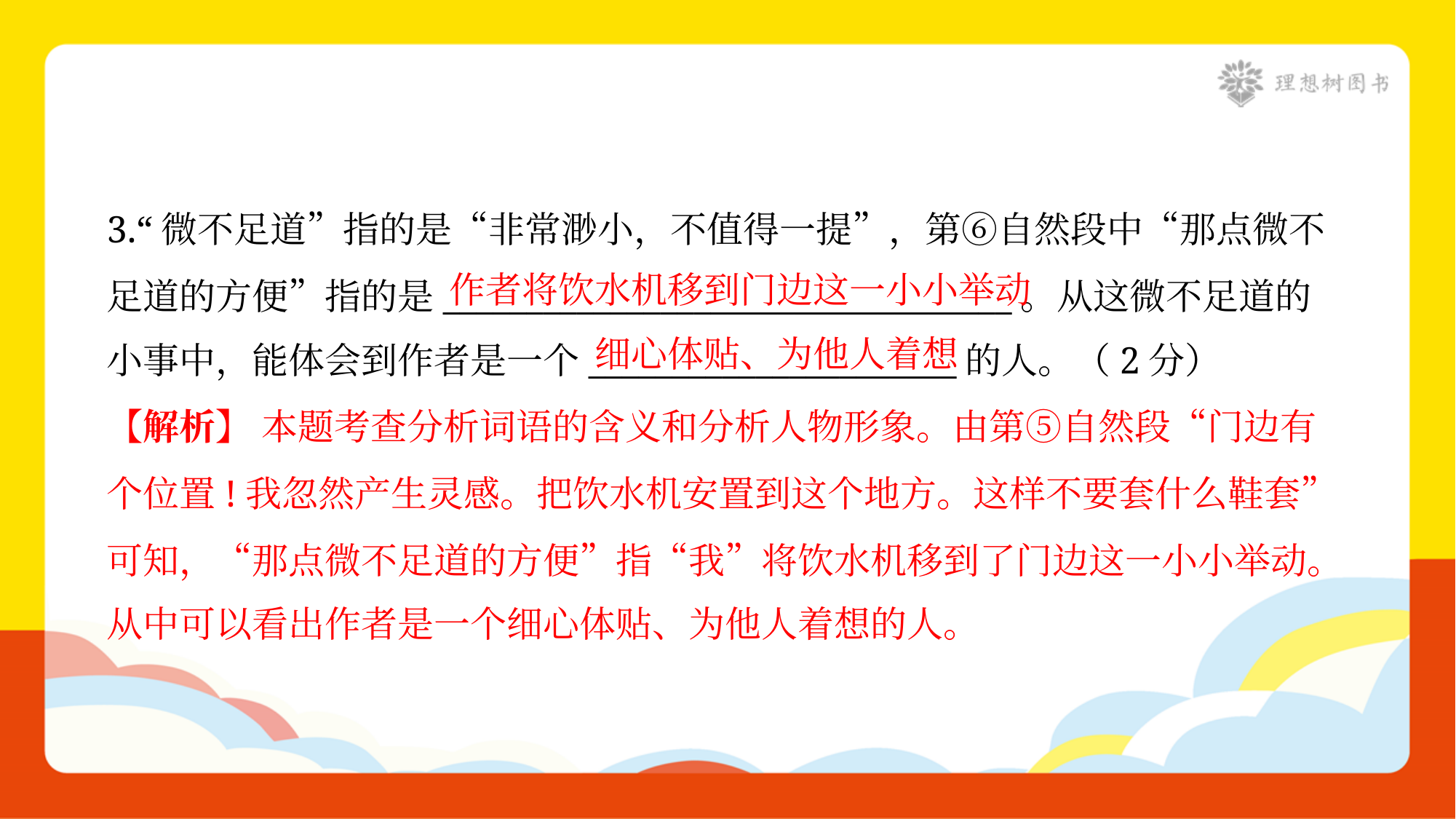

3.“微不足道”指的是“非常渺小，不值得一提”，第⑥自然段中“那点微不
足道的方便”指的是__________________________________。从这微不足道的
小事中，能体会到作者是一个______________________的人。（2分）
作者将饮水机移到门边这一小小举动
细心体贴、为他人着想
【解析】 本题考查分析词语的含义和分析人物形象。由第⑤自然段“门边有
个位置!我忽然产生灵感。把饮水机安置到这个地方。这样不要套什么鞋套”
可知，“那点微不足道的方便”指“我”将饮水机移到了门边这一小小举动。
从中可以看出作者是一个细心体贴、为他人着想的人。